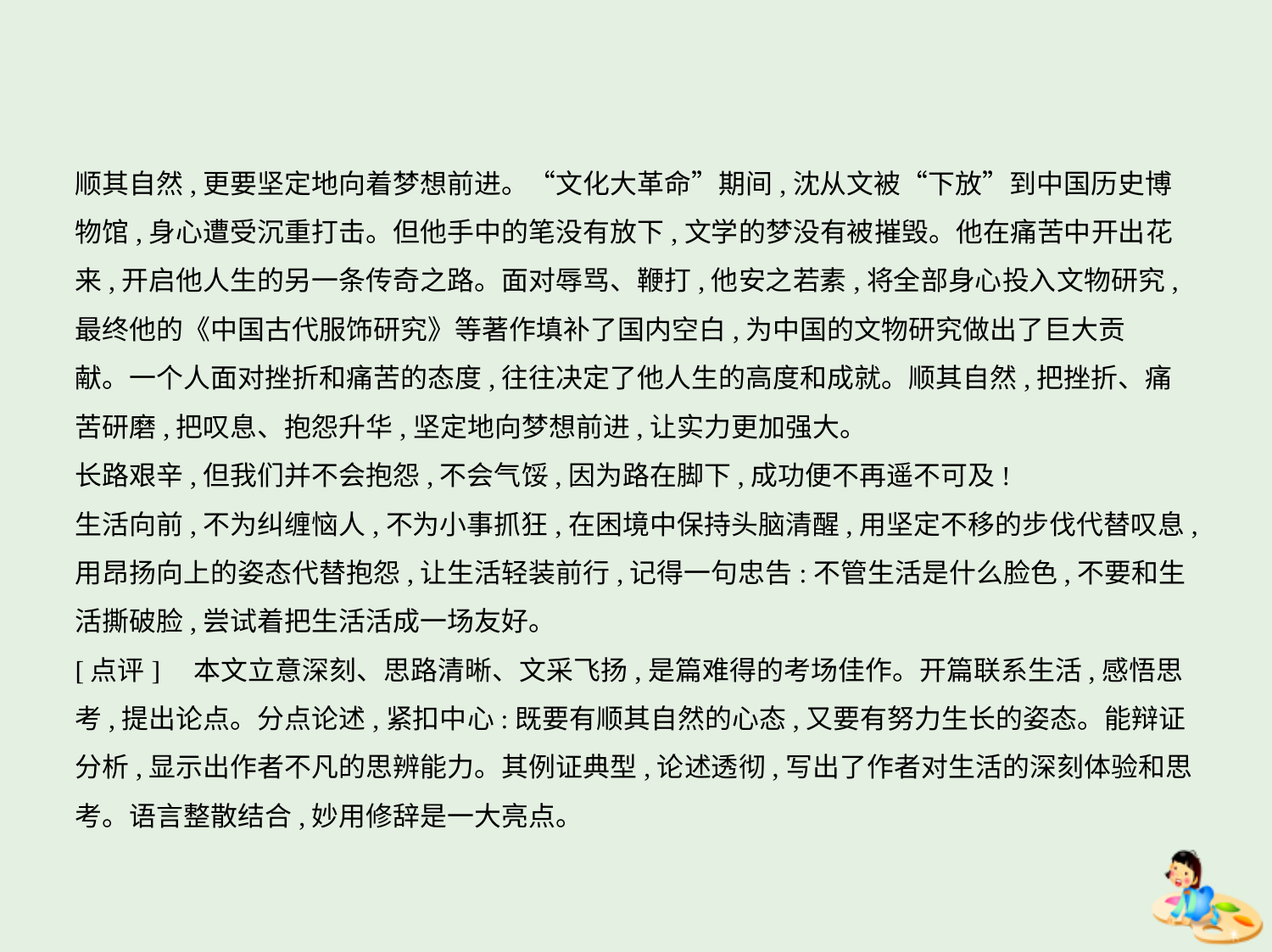

顺其自然,更要坚定地向着梦想前进。“文化大革命”期间,沈从文被“下放”到中国历史博
物馆,身心遭受沉重打击。但他手中的笔没有放下,文学的梦没有被摧毁。他在痛苦中开出花
来,开启他人生的另一条传奇之路。面对辱骂、鞭打,他安之若素,将全部身心投入文物研究,
最终他的《中国古代服饰研究》等著作填补了国内空白,为中国的文物研究做出了巨大贡
献。一个人面对挫折和痛苦的态度,往往决定了他人生的高度和成就。顺其自然,把挫折、痛
苦研磨,把叹息、抱怨升华,坚定地向梦想前进,让实力更加强大。
长路艰辛,但我们并不会抱怨,不会气馁,因为路在脚下,成功便不再遥不可及!
生活向前,不为纠缠恼人,不为小事抓狂,在困境中保持头脑清醒,用坚定不移的步伐代替叹息,
用昂扬向上的姿态代替抱怨,让生活轻装前行,记得一句忠告:不管生活是什么脸色,不要和生
活撕破脸,尝试着把生活活成一场友好。
[点评]　本文立意深刻、思路清晰、文采飞扬,是篇难得的考场佳作。开篇联系生活,感悟思
考,提出论点。分点论述,紧扣中心:既要有顺其自然的心态,又要有努力生长的姿态。能辩证
分析,显示出作者不凡的思辨能力。其例证典型,论述透彻,写出了作者对生活的深刻体验和思
考。语言整散结合,妙用修辞是一大亮点。